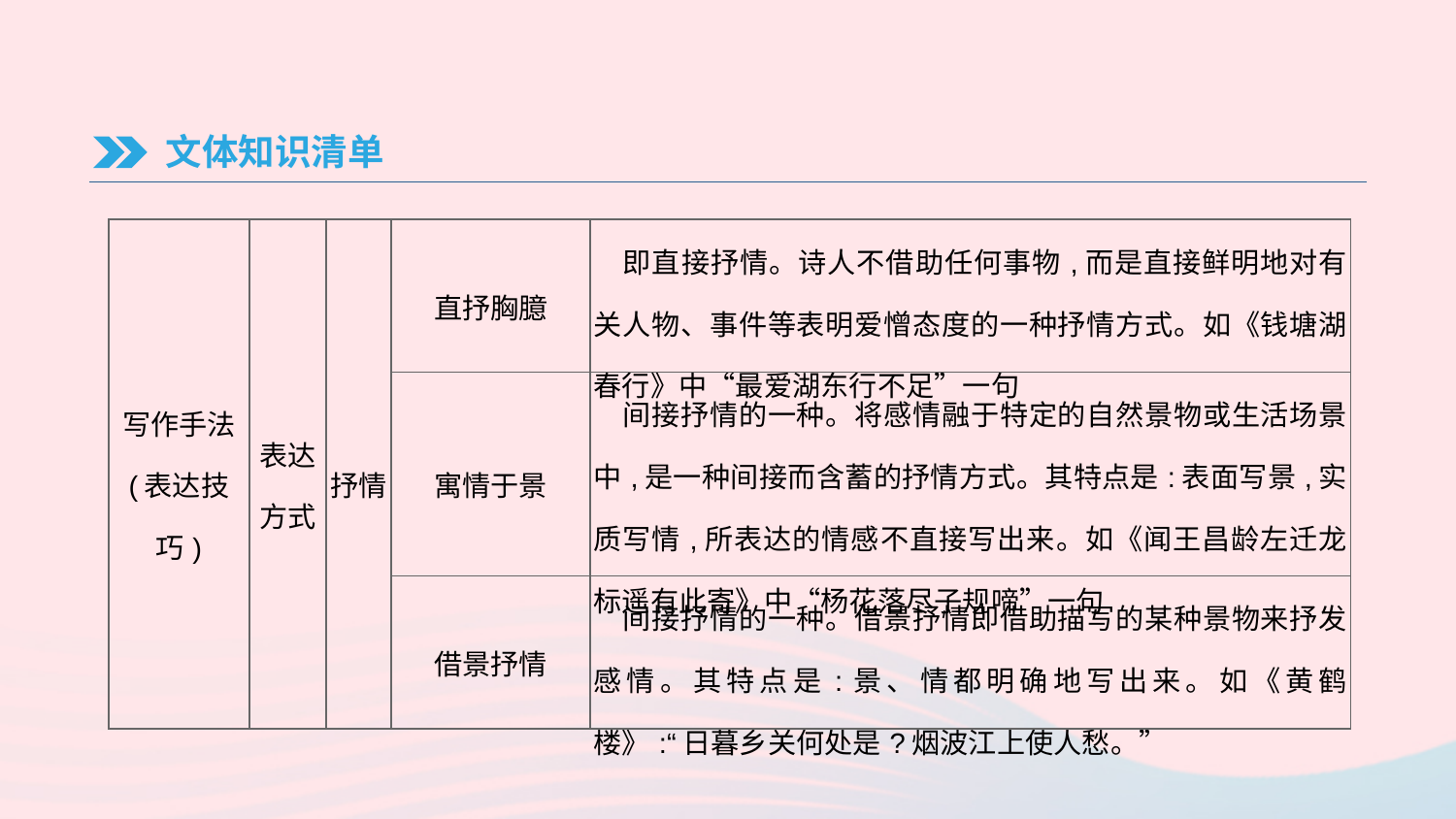

文体知识清单

| 写作手法 (表达技巧) | 表达 方式 | 抒情 | 直抒胸臆 | 即直接抒情。诗人不借助任何事物,而是直接鲜明地对有关人物、事件等表明爱憎态度的一种抒情方式。如《钱塘湖春行》中“最爱湖东行不足”一句 |
| --- | --- | --- | --- | --- |
|  |  |  | 寓情于景 | 间接抒情的一种。将感情融于特定的自然景物或生活场景中,是一种间接而含蓄的抒情方式。其特点是:表面写景,实质写情,所表达的情感不直接写出来。如《闻王昌龄左迁龙标遥有此寄》中“杨花落尽子规啼”一句 |
|  |  |  | 借景抒情 | 间接抒情的一种。借景抒情即借助描写的某种景物来抒发感情。其特点是:景、情都明确地写出来。如《黄鹤楼》:“日暮乡关何处是?烟波江上使人愁。” |